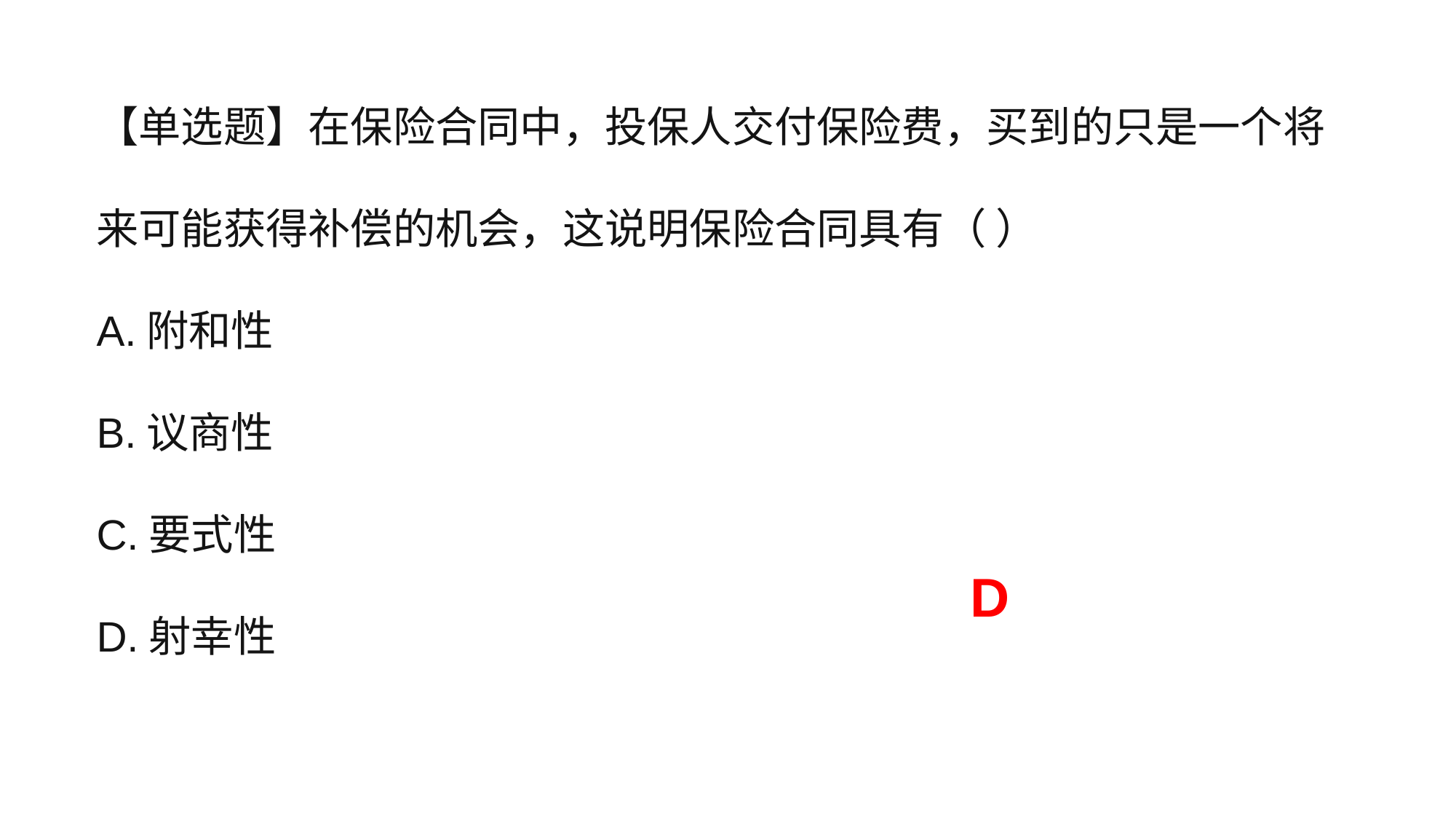

【单选题】在保险合同中，投保人交付保险费，买到的只是一个将来可能获得补偿的机会，这说明保险合同具有（ ）
A.附和性
B.议商性
C.要式性
D.射幸性
D